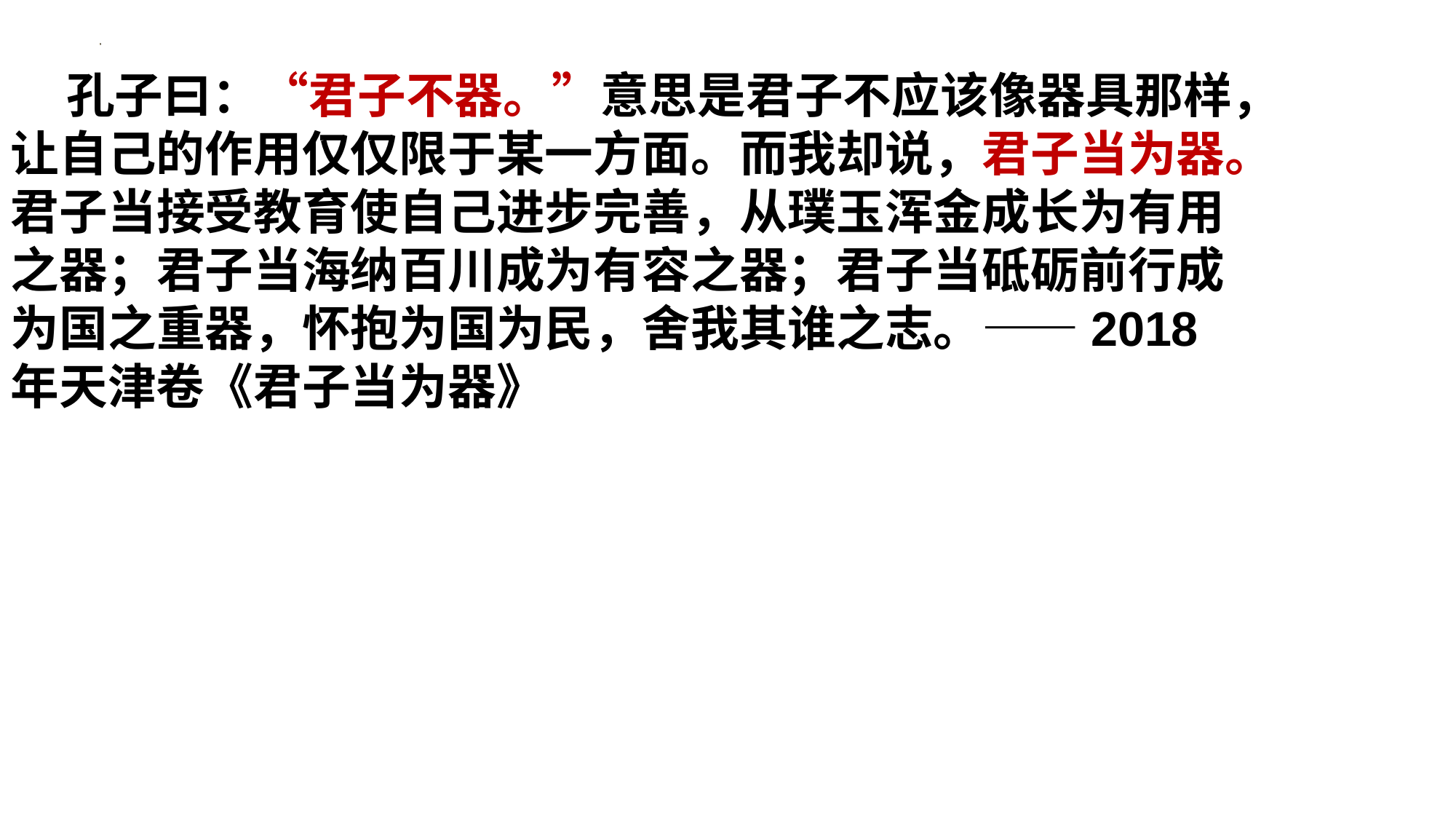

孔子曰：“君子不器。”意思是君子不应该像器具那样，让自己的作用仅仅限于某一方面。而我却说，君子当为器。君子当接受教育使自己进步完善，从璞玉浑金成长为有用之器；君子当海纳百川成为有容之器；君子当砥砺前行成为国之重器，怀抱为国为民，舍我其谁之志。——2018 年天津卷《君子当为器》